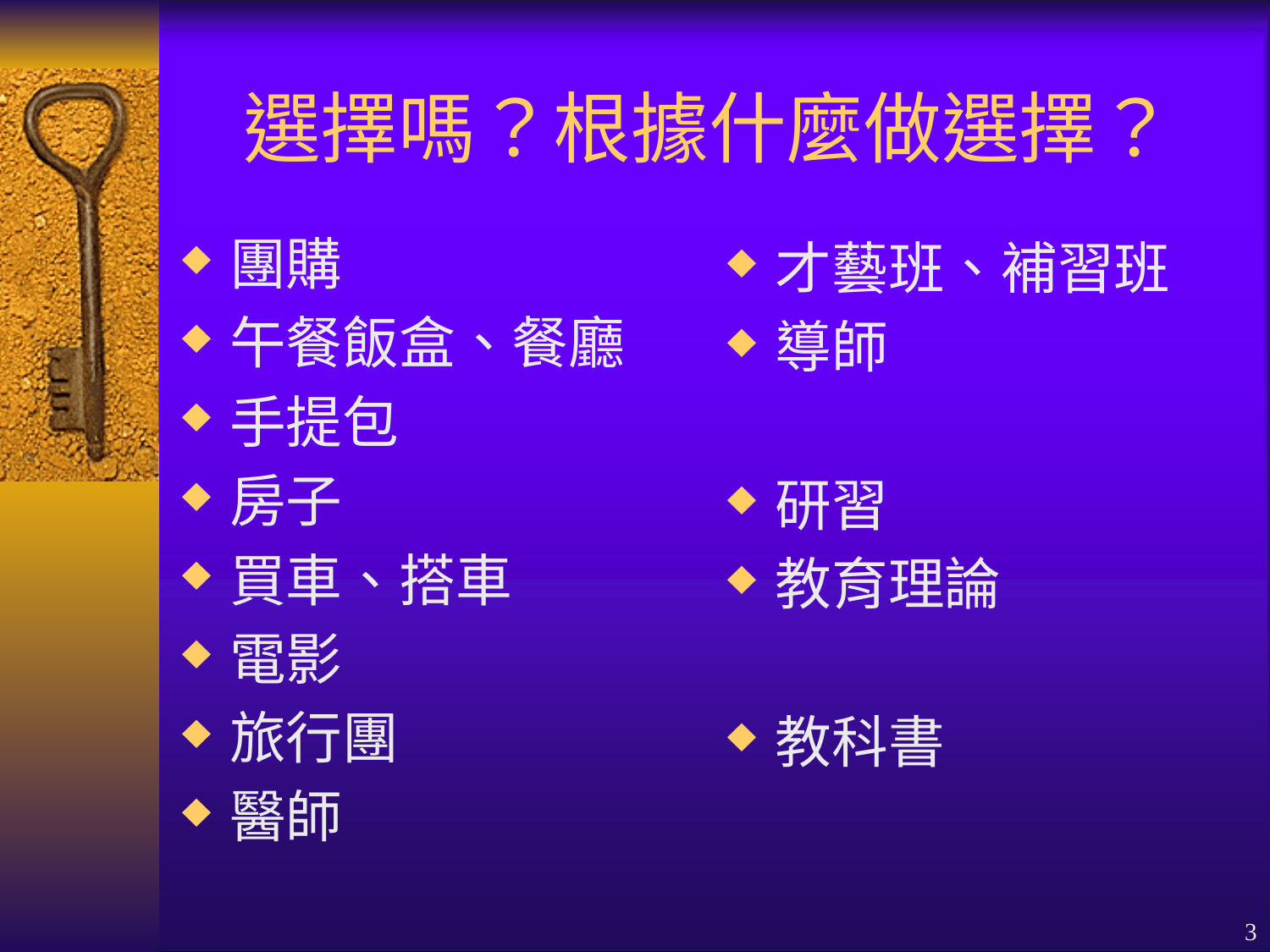

# 選擇嗎？根據什麼做選擇？
團購
午餐飯盒、餐廳
手提包
房子
買車、搭車
電影
旅行團
醫師
才藝班、補習班
導師

研習
教育理論

教科書
3